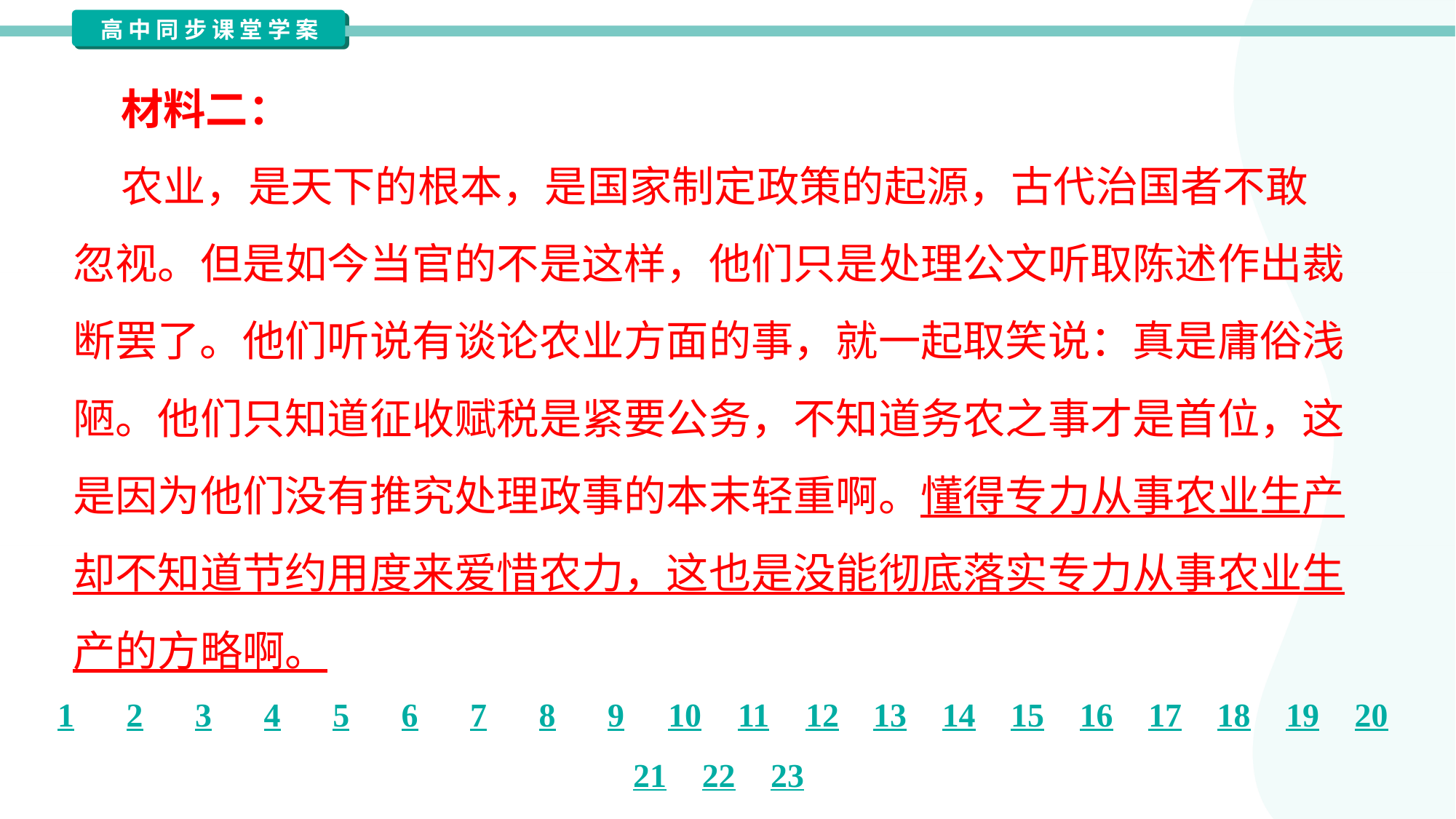

材料二：
    农业，是天下的根本，是国家制定政策的起源，古代治国者不敢
忽视。但是如今当官的不是这样，他们只是处理公文听取陈述作出裁
断罢了。他们听说有谈论农业方面的事，就一起取笑说：真是庸俗浅
陋。他们只知道征收赋税是紧要公务，不知道务农之事才是首位，这
是因为他们没有推究处理政事的本末轻重啊。懂得专力从事农业生产
却不知道节约用度来爱惜农力，这也是没能彻底落实专力从事农业生
产的方略啊。